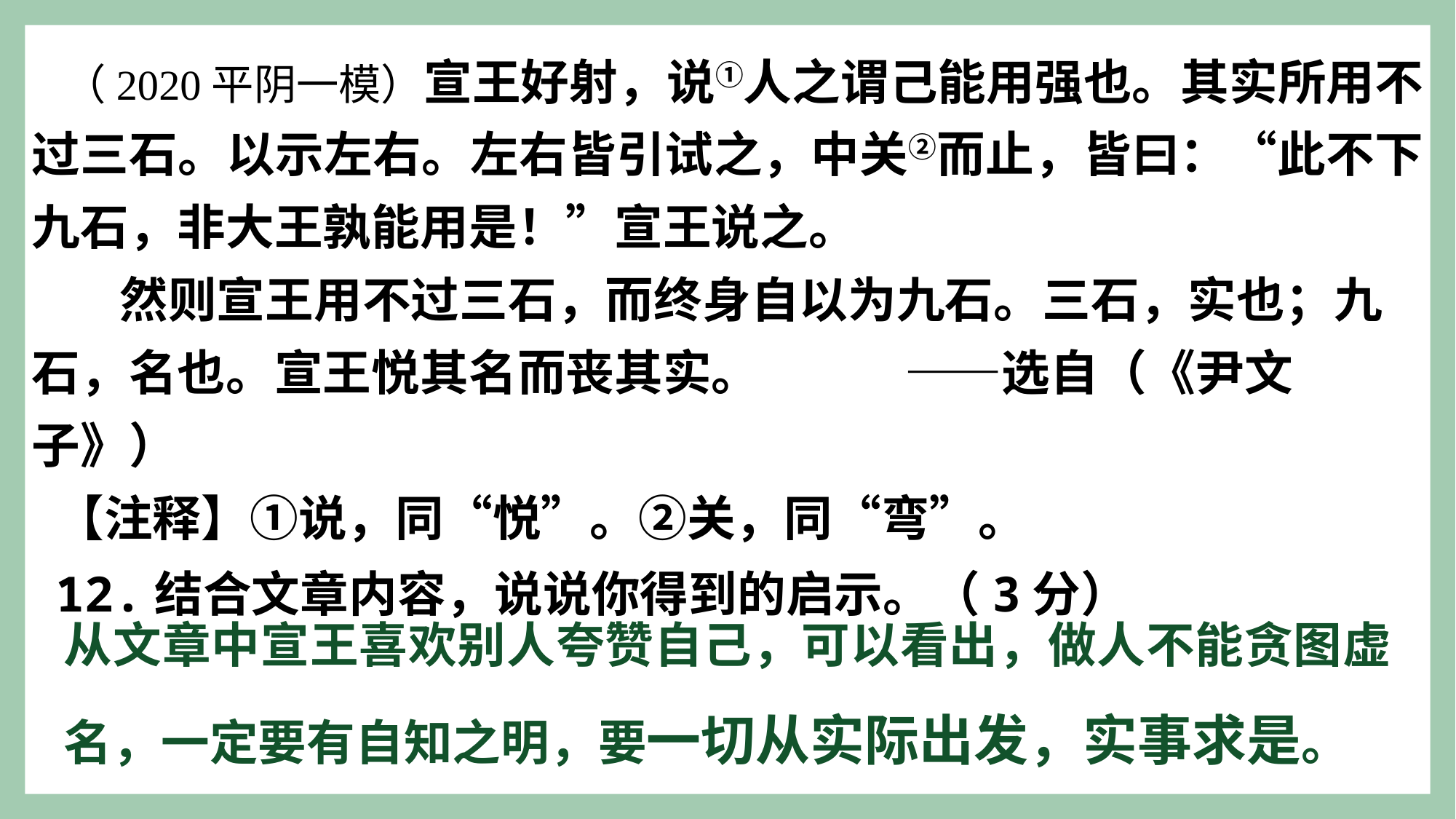

（2020平阴一模）宣王好射，说①人之谓己能用强也。其实所用不过三石。以示左右。左右皆引试之，中关②而止，皆曰：“此不下九石，非大王孰能用是！”宣王说之。
    然则宣王用不过三石，而终身自以为九石。三石，实也；九石，名也。宣王悦其名而丧其实。             ——选自（《尹文子》）
【注释】①说，同“悦”。②关，同“弯”。
12.结合文章内容，说说你得到的启示。（3分）

从文章中宣王喜欢别人夸赞自己，可以看出，做人不能贪图虚名，一定要有自知之明，要一切从实际出发，实事求是。